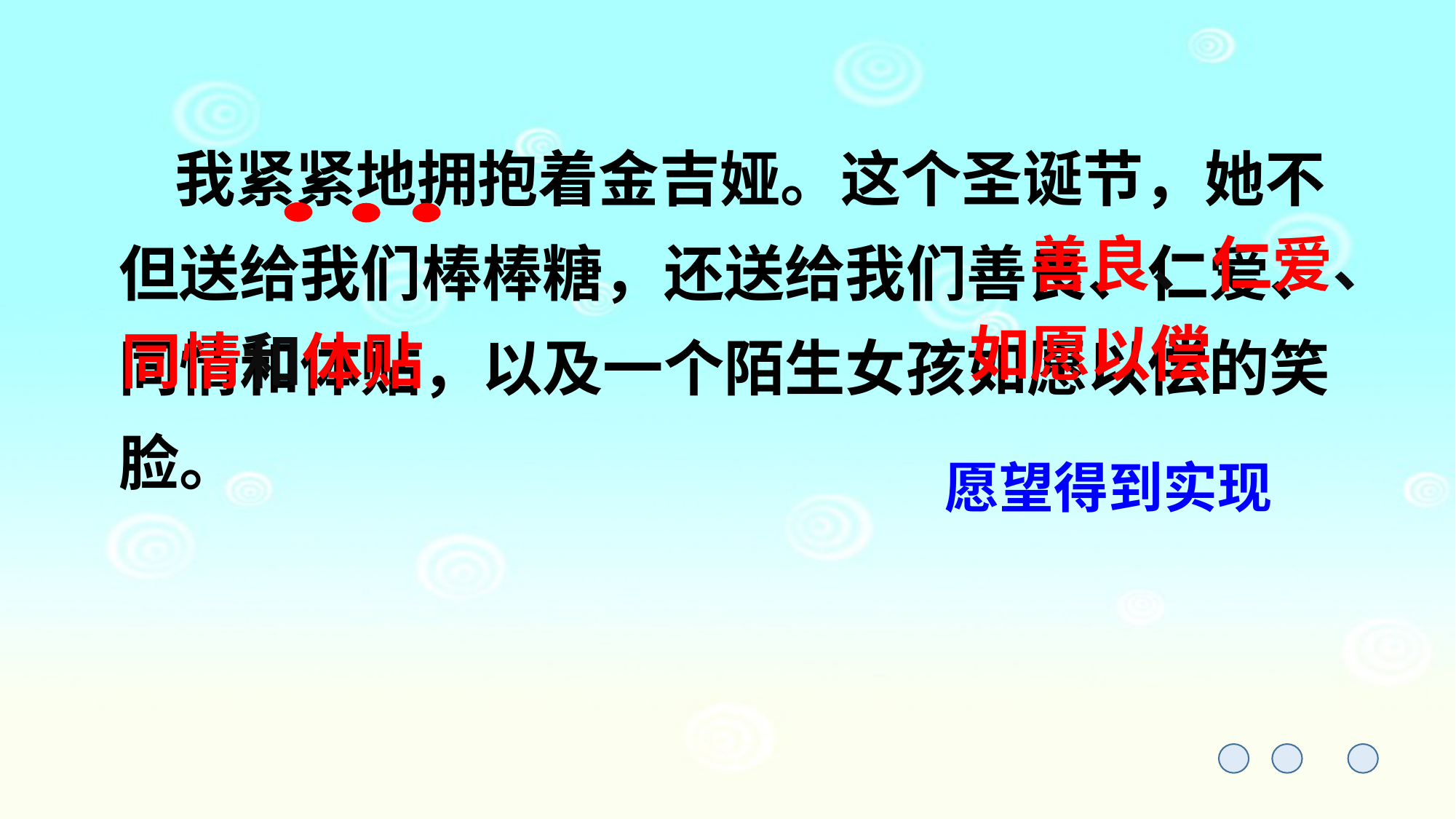

我紧紧地拥抱着金吉娅。这个圣诞节，她不但送给我们棒棒糖，还送给我们善良、仁爱、同情和体贴，以及一个陌生女孩如愿以偿的笑脸。

善良、仁爱、
如愿以偿
同情和体贴
愿望得到实现